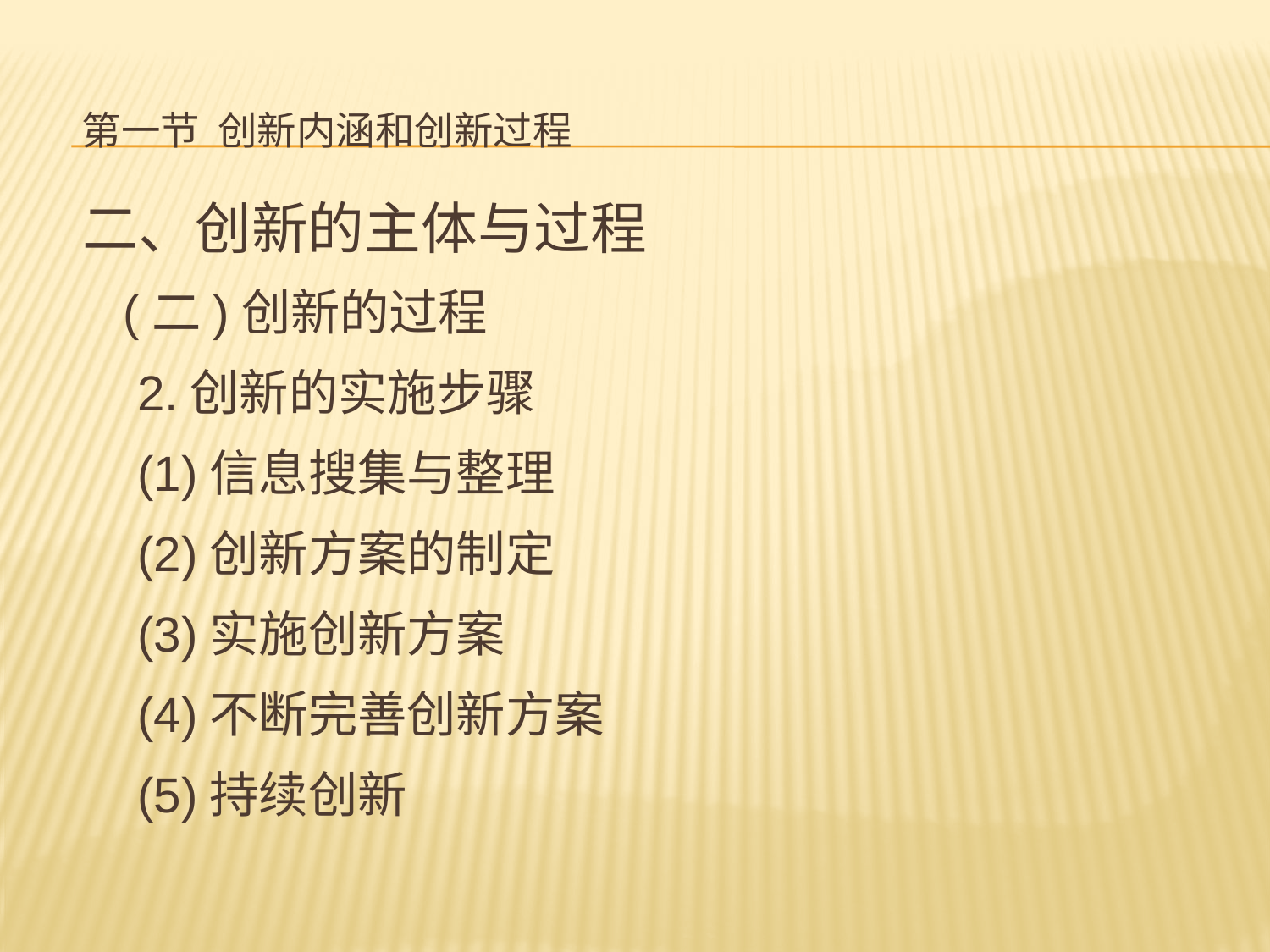

# 第一节  创新内涵和创新过程
二、创新的主体与过程
   (二)创新的过程
    2.创新的实施步骤
    (1)信息搜集与整理
    (2)创新方案的制定
    (3)实施创新方案
    (4)不断完善创新方案
    (5)持续创新